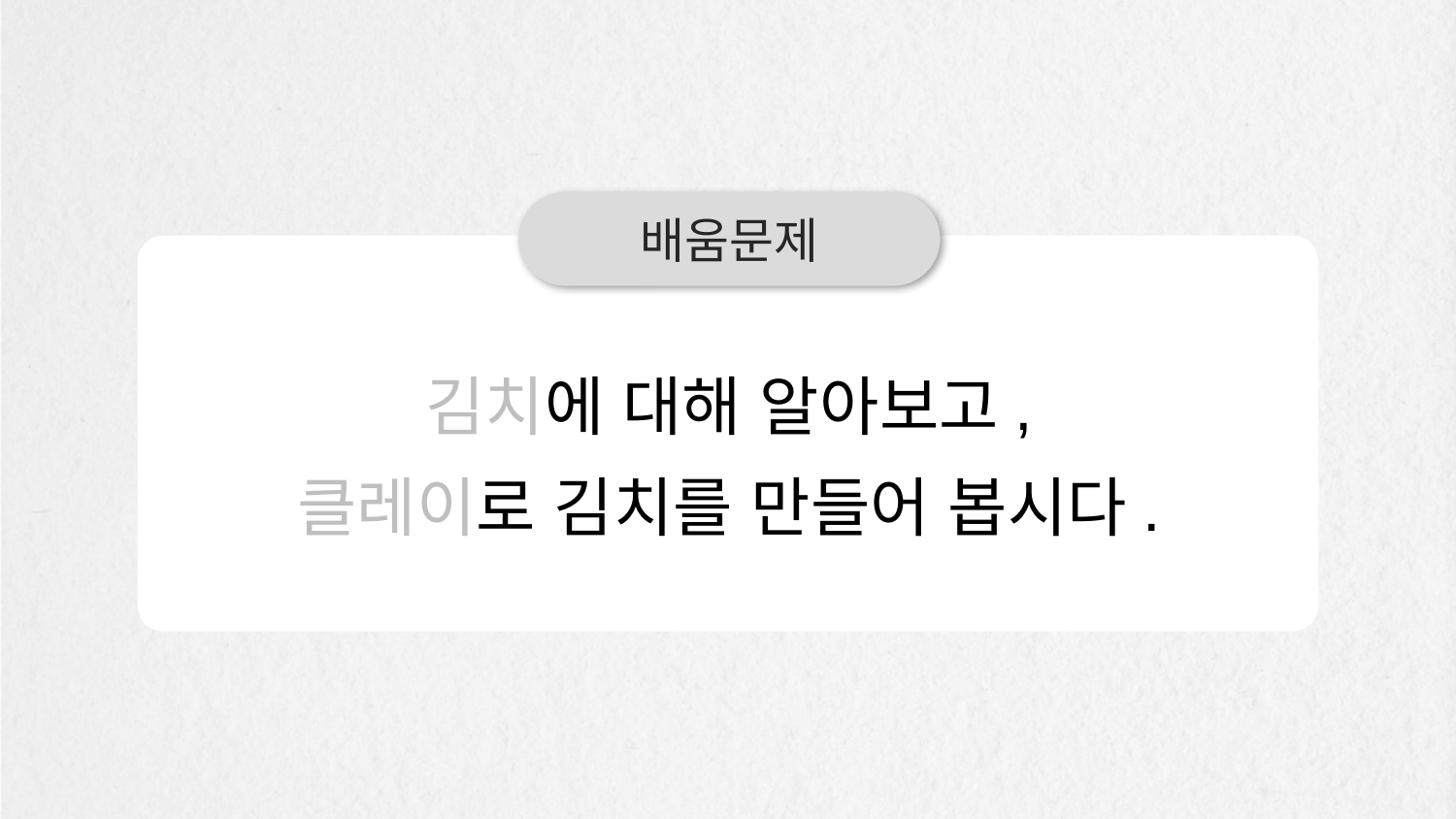

배움문제

김치에 대해 알아보고,
클레이로 김치를 만들어 봅시다.